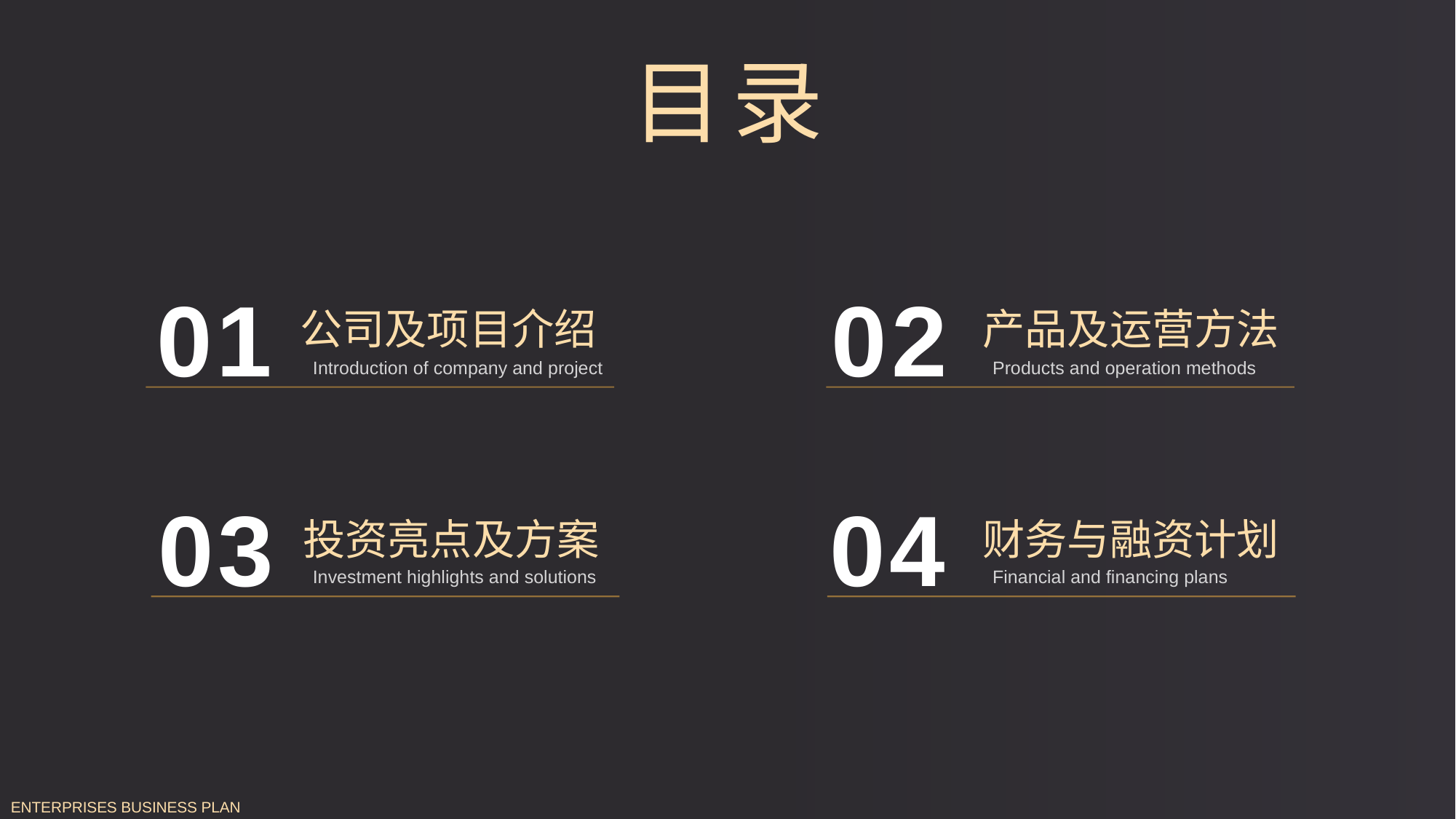

目录
CONTENTS
01
公司及项目介绍
Introduction of company and project
02
产品及运营方法
Products and operation methods
03
投资亮点及方案
Investment highlights and solutions
04
财务与融资计划
Financial and financing plans
ENTERPRISES BUSINESS PLAN